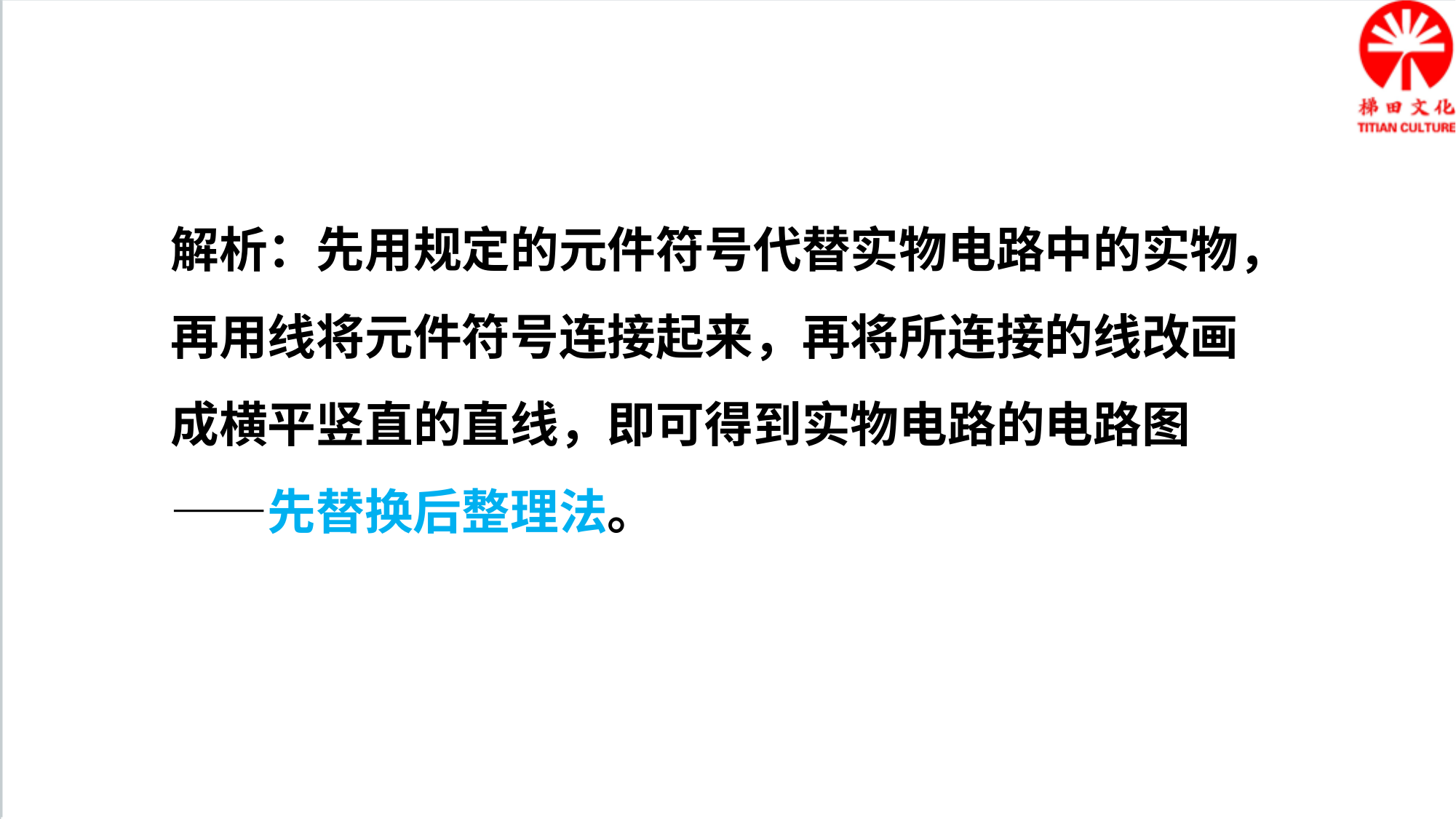

解析：先用规定的元件符号代替实物电路中的实物，再用线将元件符号连接起来，再将所连接的线改画成横平竖直的直线，即可得到实物电路的电路图——先替换后整理法。